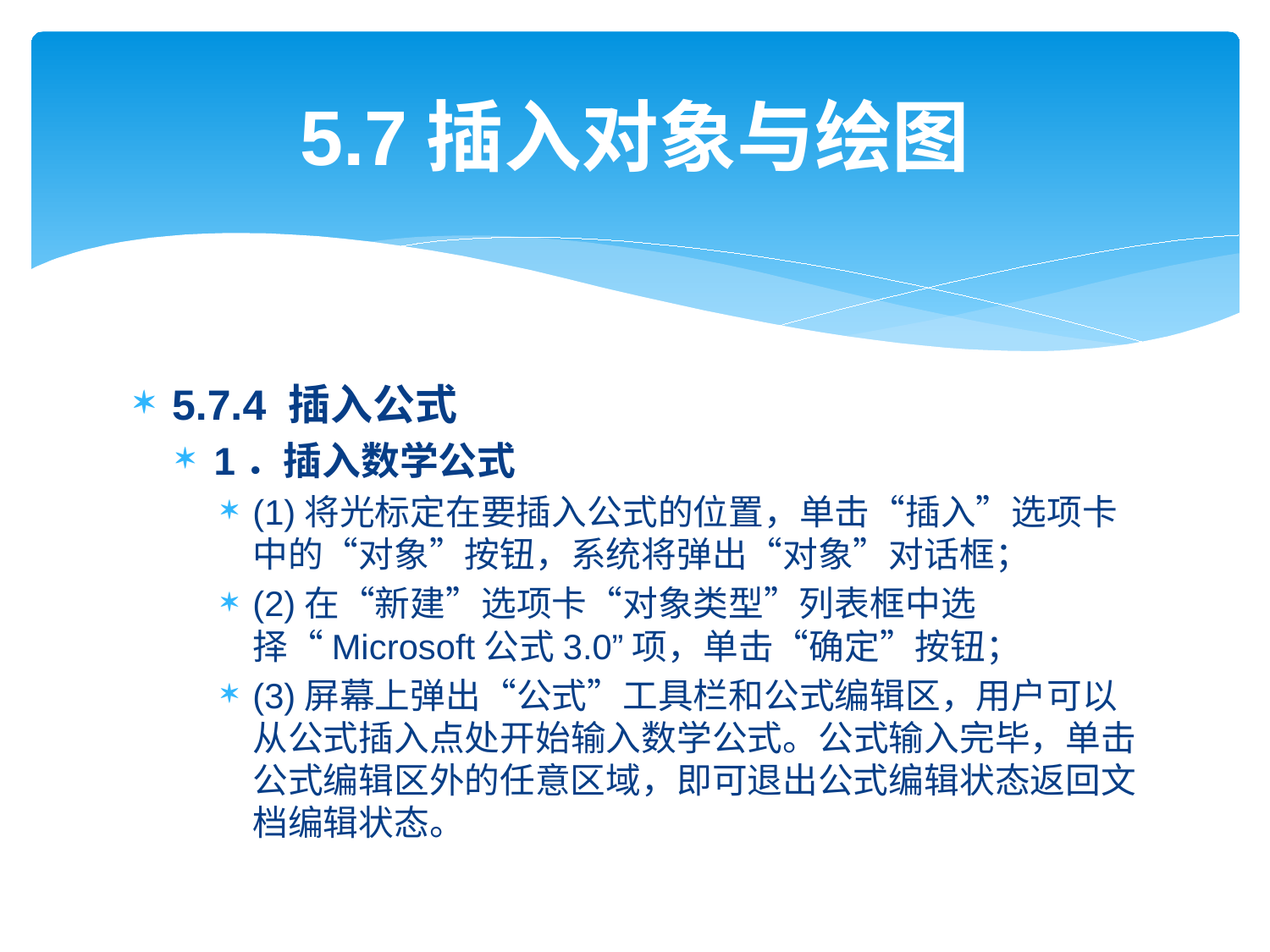

# 5.7插入对象与绘图
5.7.4 插入公式
1．插入数学公式
(1)将光标定在要插入公式的位置，单击“插入”选项卡中的“对象”按钮，系统将弹出“对象”对话框；
(2)在“新建”选项卡“对象类型”列表框中选择“Microsoft公式3.0”项，单击“确定”按钮；
(3)屏幕上弹出“公式”工具栏和公式编辑区，用户可以从公式插入点处开始输入数学公式。公式输入完毕，单击公式编辑区外的任意区域，即可退出公式编辑状态返回文档编辑状态。